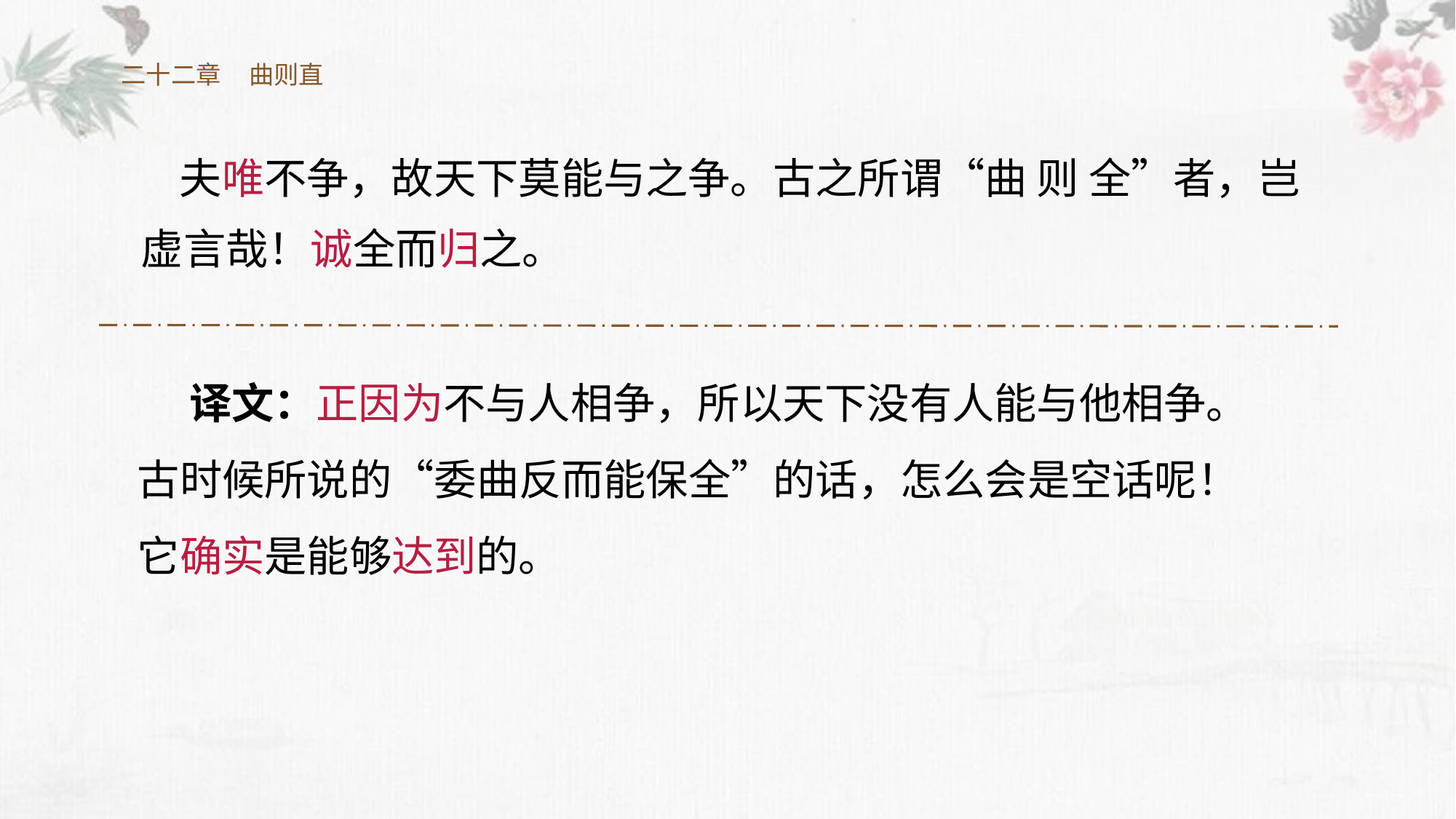

二十二章     曲则直
   夫唯不争，故天下莫能与之争。古之所谓“曲 则 全”者，岂虚言哉！诚全而归之。

     译文：正因为不与人相争，所以天下没有人能与他相争。古时候所说的“委曲反而能保全”的话，怎么会是空话呢！它确实是能够达到的。